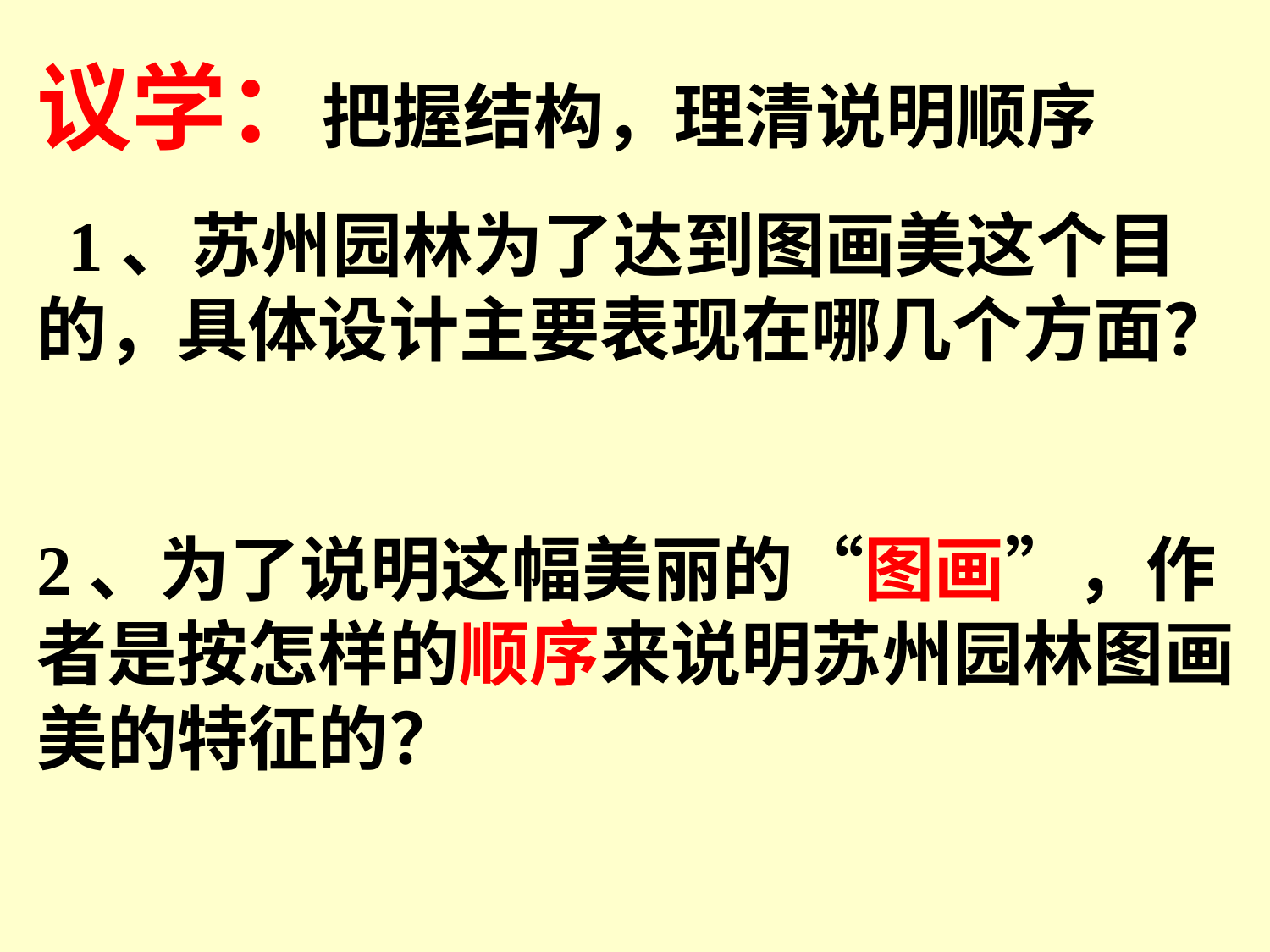

议学：把握结构，理清说明顺序
  1、苏州园林为了达到图画美这个目的，具体设计主要表现在哪几个方面？

2、为了说明这幅美丽的“图画”，作者是按怎样的顺序来说明苏州园林图画美的特征的？